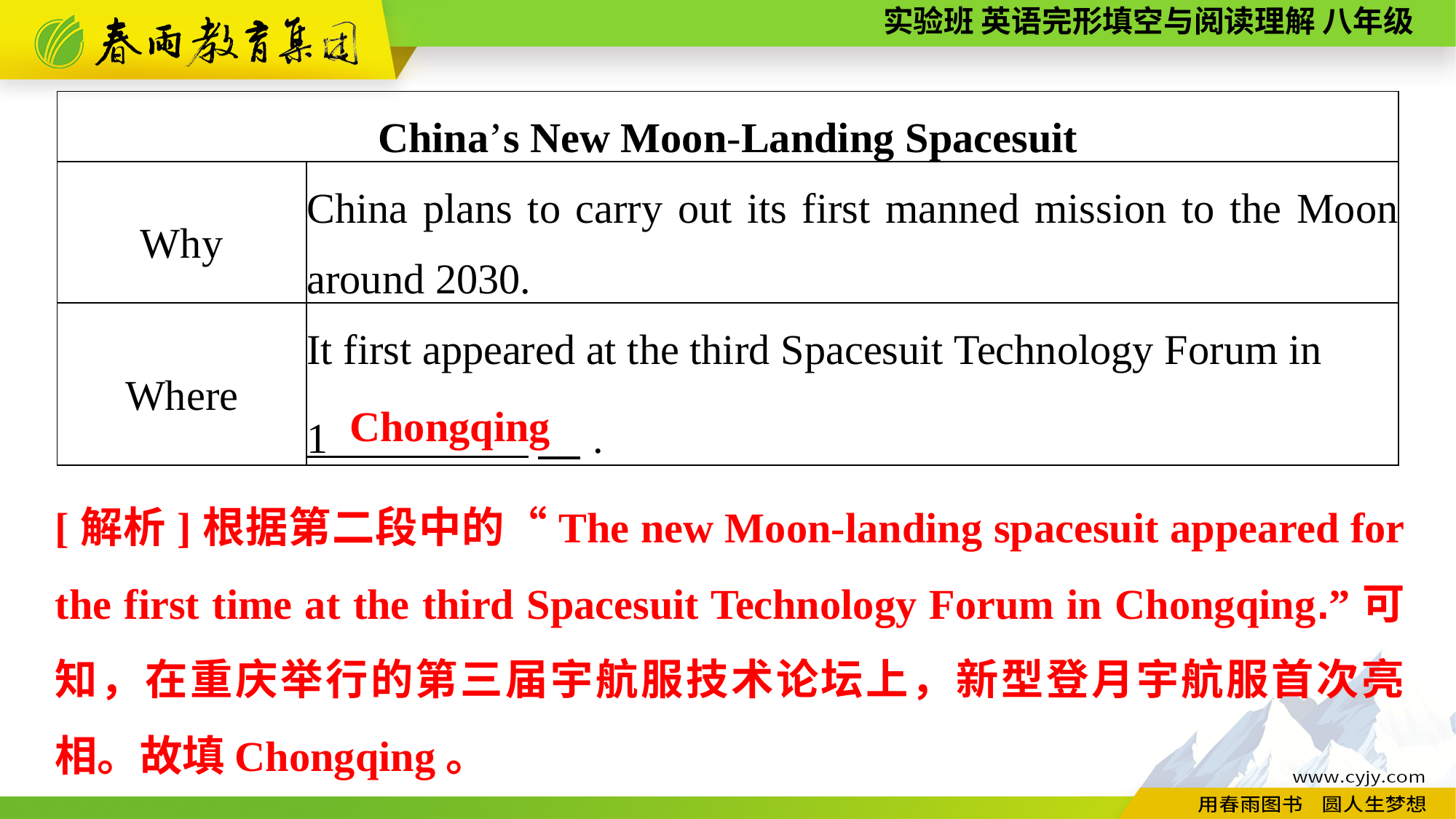

| China’s New Moon-Landing Spacesuit |  |
| --- | --- |
| Why | China plans to carry out its first manned mission to the Moon around 2030. |
| Where | It first appeared at the third Spacesuit Technology Forum in 1 　. |
Chongqing
[解析]根据第二段中的“The new Moon-landing spacesuit appeared for the first time at the third Spacesuit Technology Forum in Chongqing.”可知，在重庆举行的第三届宇航服技术论坛上，新型登月宇航服首次亮相。故填Chongqing。